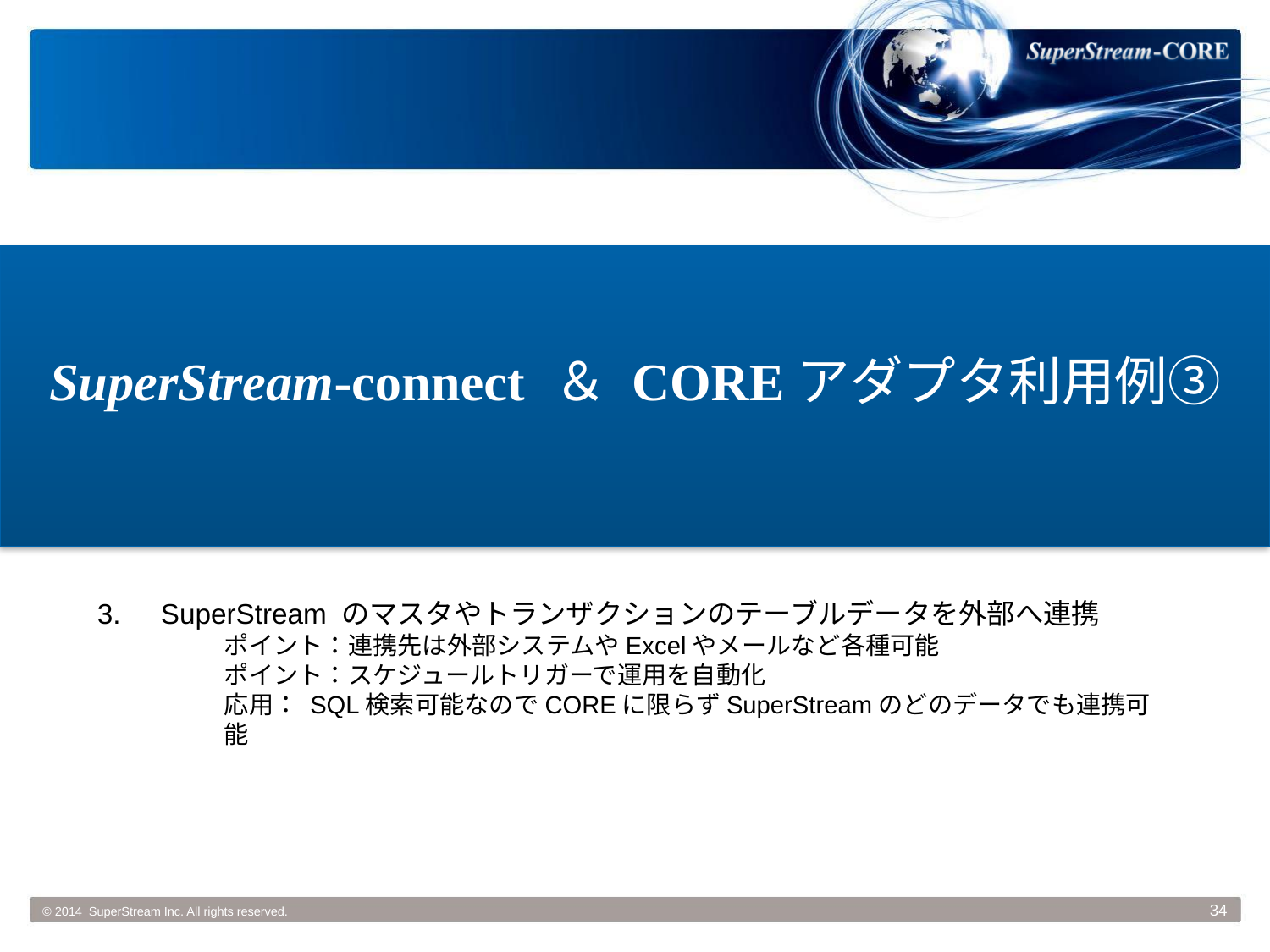

SuperStream-connect ＆ COREアダプタ利用例③

3.	SuperStream のマスタやトランザクションのテーブルデータを外部へ連携
	ポイント：連携先は外部システムやExcelやメールなど各種可能
	ポイント：スケジュールトリガーで運用を自動化
	応用： SQL検索可能なのでCOREに限らずSuperStreamのどのデータでも連携可能
© 2014  SuperStream Inc. All rights reserved.
34